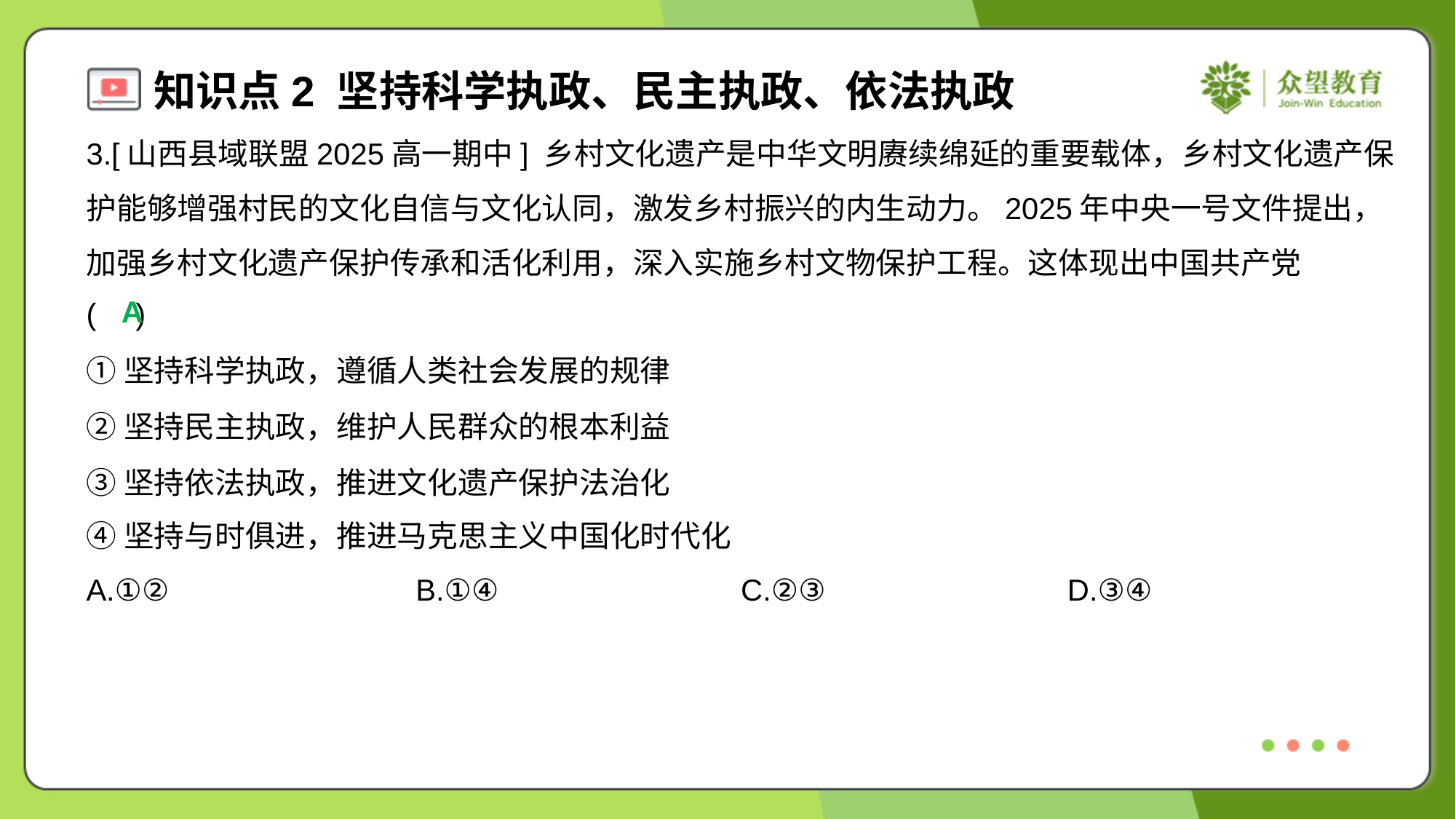

3.[山西县域联盟2025高一期中] 乡村文化遗产是中华文明赓续绵延的重要载体，乡村文化遗产保
护能够增强村民的文化自信与文化认同，激发乡村振兴的内生动力。2025年中央一号文件提出，
加强乡村文化遗产保护传承和活化利用，深入实施乡村文物保护工程。这体现出中国共产党
(     )
A
①坚持科学执政，遵循人类社会发展的规律
②坚持民主执政，维护人民群众的根本利益
③坚持依法执政，推进文化遗产保护法治化
④坚持与时俱进，推进马克思主义中国化时代化
A.①②	B.①④	C.②③	D.③④